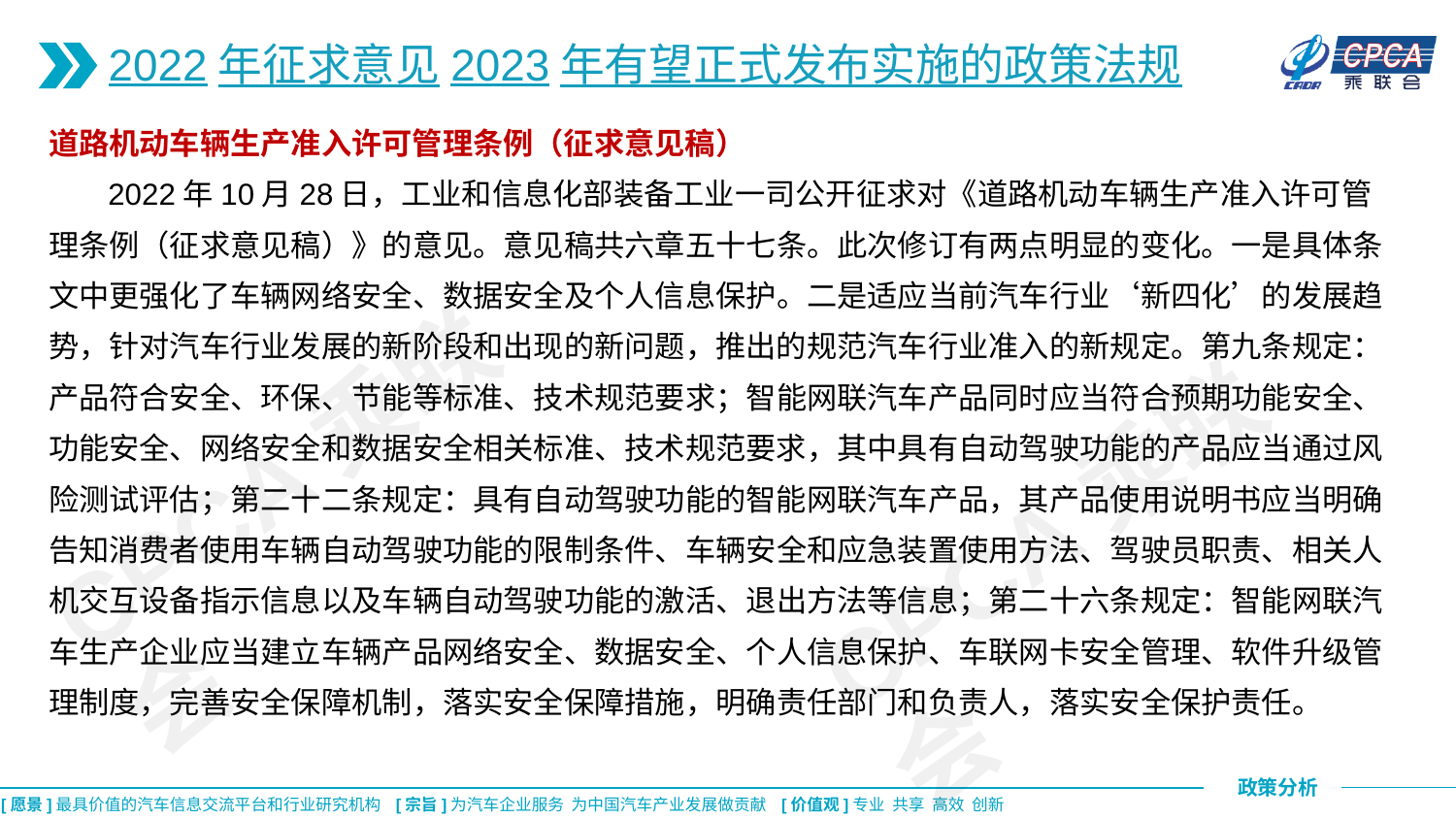

2022年征求意见2023年有望正式发布实施的政策法规
道路机动车辆生产准入许可管理条例（征求意见稿）
       2022年10月28日，工业和信息化部装备工业一司公开征求对《道路机动车辆生产准入许可管理条例（征求意见稿）》的意见。意见稿共六章五十七条。此次修订有两点明显的变化。一是具体条文中更强化了车辆网络安全、数据安全及个人信息保护。二是适应当前汽车行业‘新四化’的发展趋势，针对汽车行业发展的新阶段和出现的新问题，推出的规范汽车行业准入的新规定。第九条规定：产品符合安全、环保、节能等标准、技术规范要求；智能网联汽车产品同时应当符合预期功能安全、功能安全、网络安全和数据安全相关标准、技术规范要求，其中具有自动驾驶功能的产品应当通过风险测试评估；第二十二条规定：具有自动驾驶功能的智能网联汽车产品，其产品使用说明书应当明确告知消费者使用车辆自动驾驶功能的限制条件、车辆安全和应急装置使用方法、驾驶员职责、相关人机交互设备指示信息以及车辆自动驾驶功能的激活、退出方法等信息；第二十六条规定：智能网联汽车生产企业应当建立车辆产品网络安全、数据安全、个人信息保护、车联网卡安全管理、软件升级管理制度，完善安全保障机制，落实安全保障措施，明确责任部门和负责人，落实安全保护责任。
CPCA乘联会
CPCA乘联会